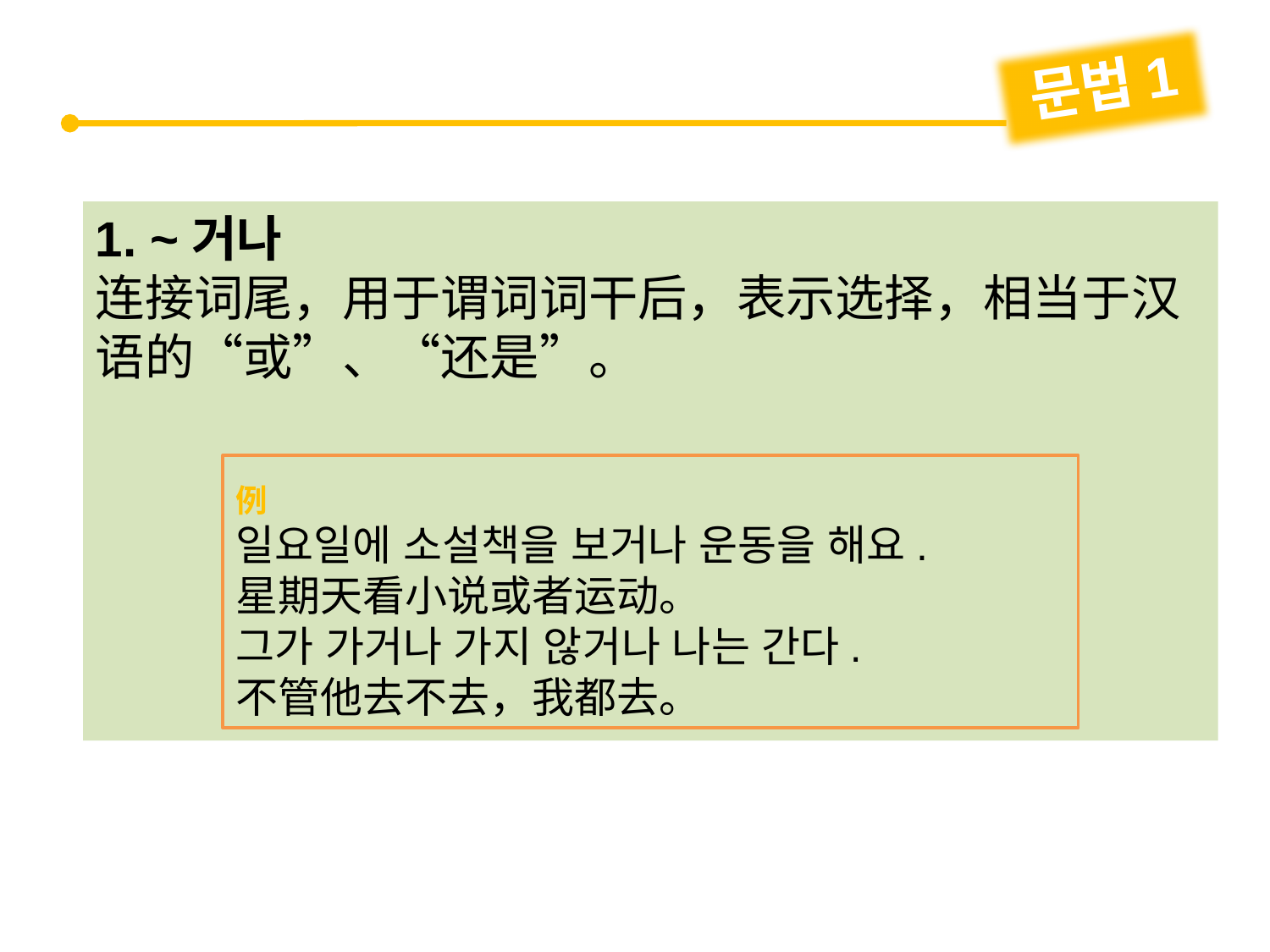

문법1

1. ~거나
连接词尾，用于谓词词干后，表示选择，相当于汉语的“或”、“还是”。

例
일요일에 소설책을 보거나 운동을 해요.
星期天看小说或者运动。
그가 가거나 가지 않거나 나는 간다.
不管他去不去，我都去。